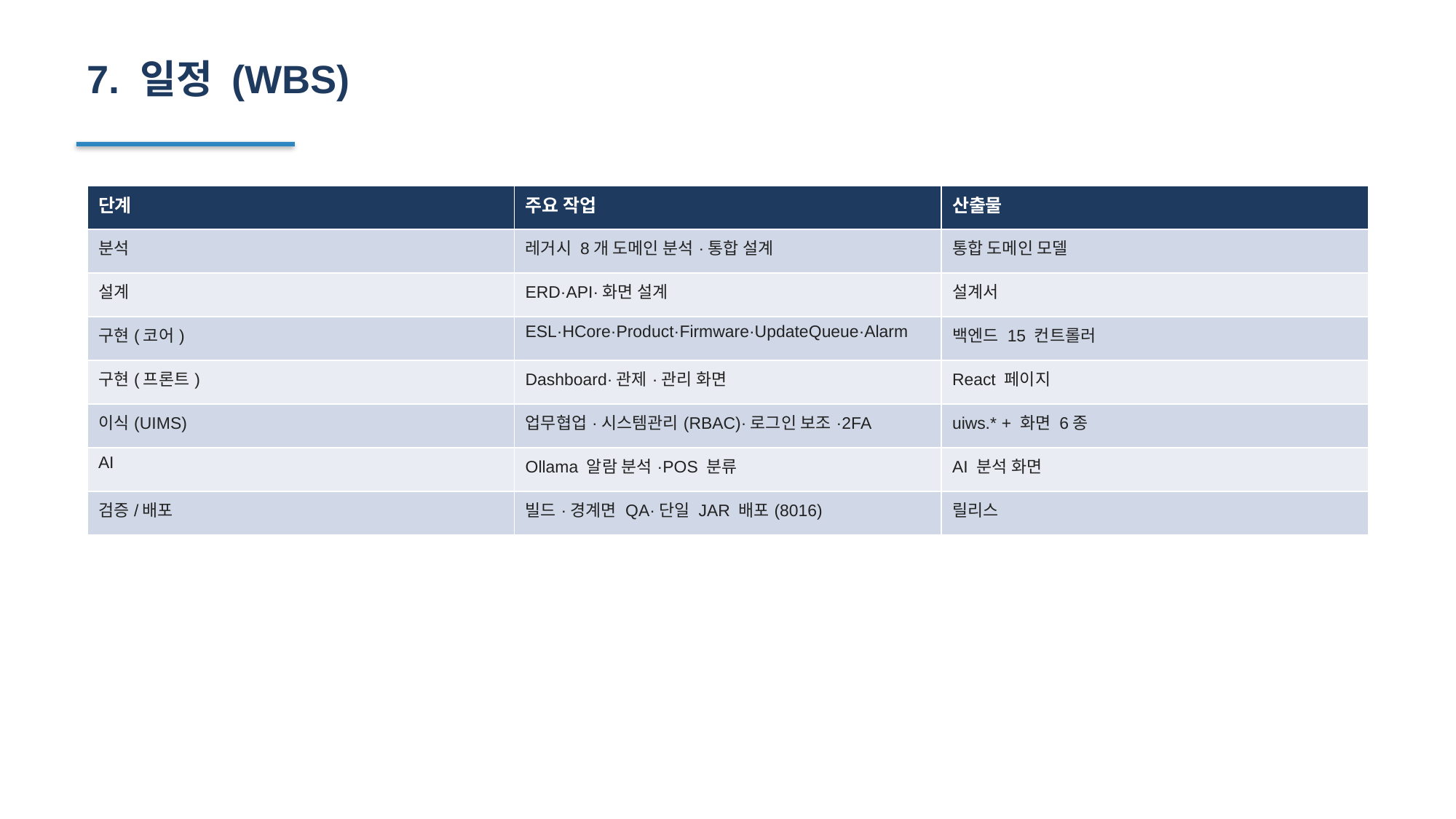

7. 일정 (WBS)

| 단계 | 주요 작업 | 산출물 |
| --- | --- | --- |
| 분석 | 레거시 8개 도메인 분석·통합 설계 | 통합 도메인 모델 |
| 설계 | ERD·API·화면 설계 | 설계서 |
| 구현(코어) | ESL·HCore·Product·Firmware·UpdateQueue·Alarm | 백엔드 15 컨트롤러 |
| 구현(프론트) | Dashboard·관제·관리 화면 | React 페이지 |
| 이식(UIMS) | 업무협업·시스템관리(RBAC)·로그인 보조·2FA | uiws.\* + 화면 6종 |
| AI | Ollama 알람 분석·POS 분류 | AI 분석 화면 |
| 검증/배포 | 빌드·경계면 QA·단일 JAR 배포(8016) | 릴리스 |